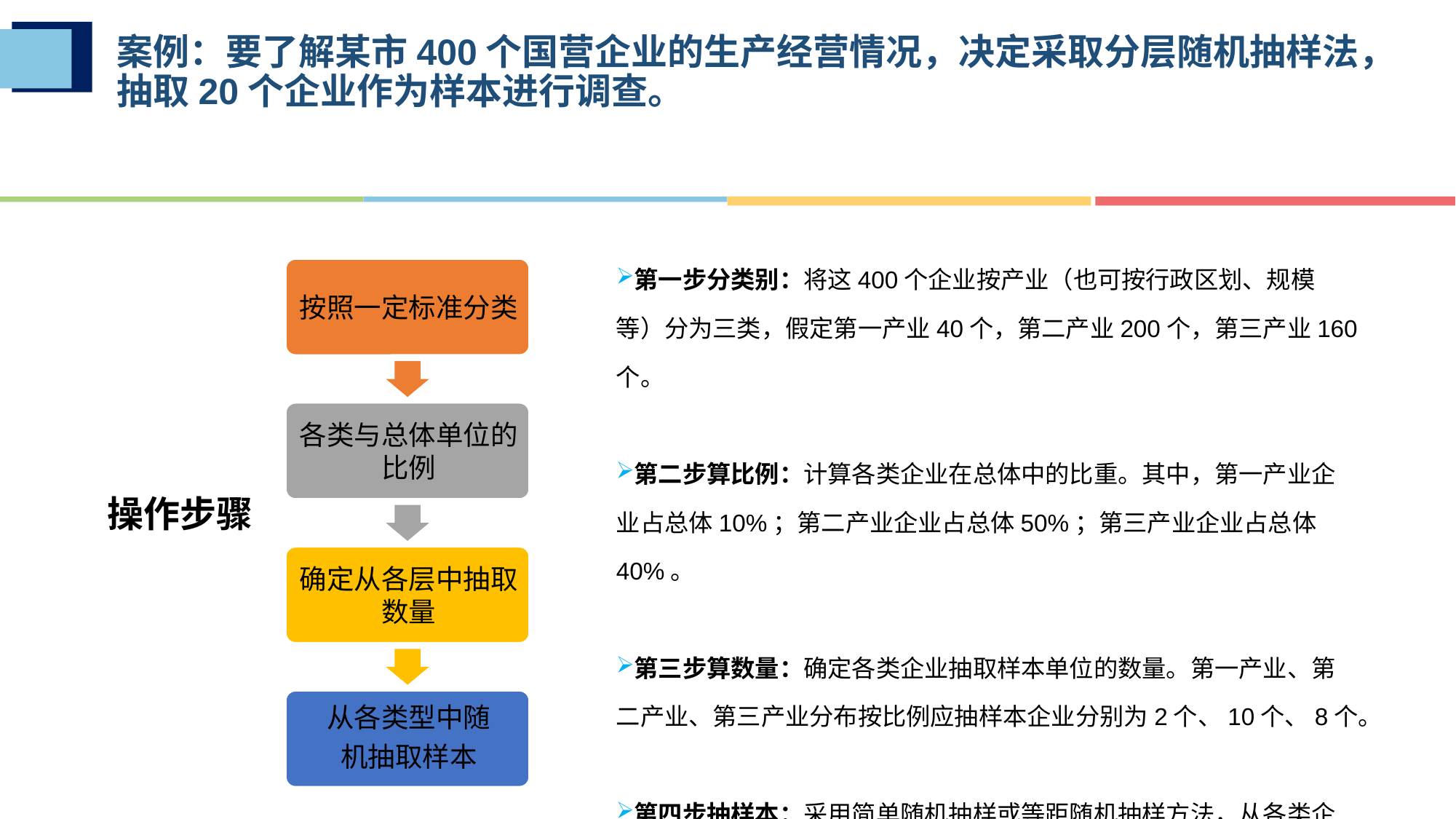

# 案例：要了解某市400个国营企业的生产经营情况，决定采取分层随机抽样法，抽取20个企业作为样本进行调查。

第一步分类别：将这400个企业按产业（也可按行政区划、规模等）分为三类，假定第一产业40个，第二产业200个，第三产业160个。

第二步算比例：计算各类企业在总体中的比重。其中，第一产业企业占总体10%；第二产业企业占总体50%；第三产业企业占总体40%。

第三步算数量：确定各类企业抽取样本单位的数量。第一产业、第二产业、第三产业分布按比例应抽样本企业分别为2个、10个、8个。

第四步抽样本：采用简单随机抽样或等距随机抽样方法，从各类企业中抽出上述数量的样本单位。
按照一定标准分类

各类与总体单位的比例

确定从各层中抽取数量

从各类型中随
机抽取样本
操作步骤